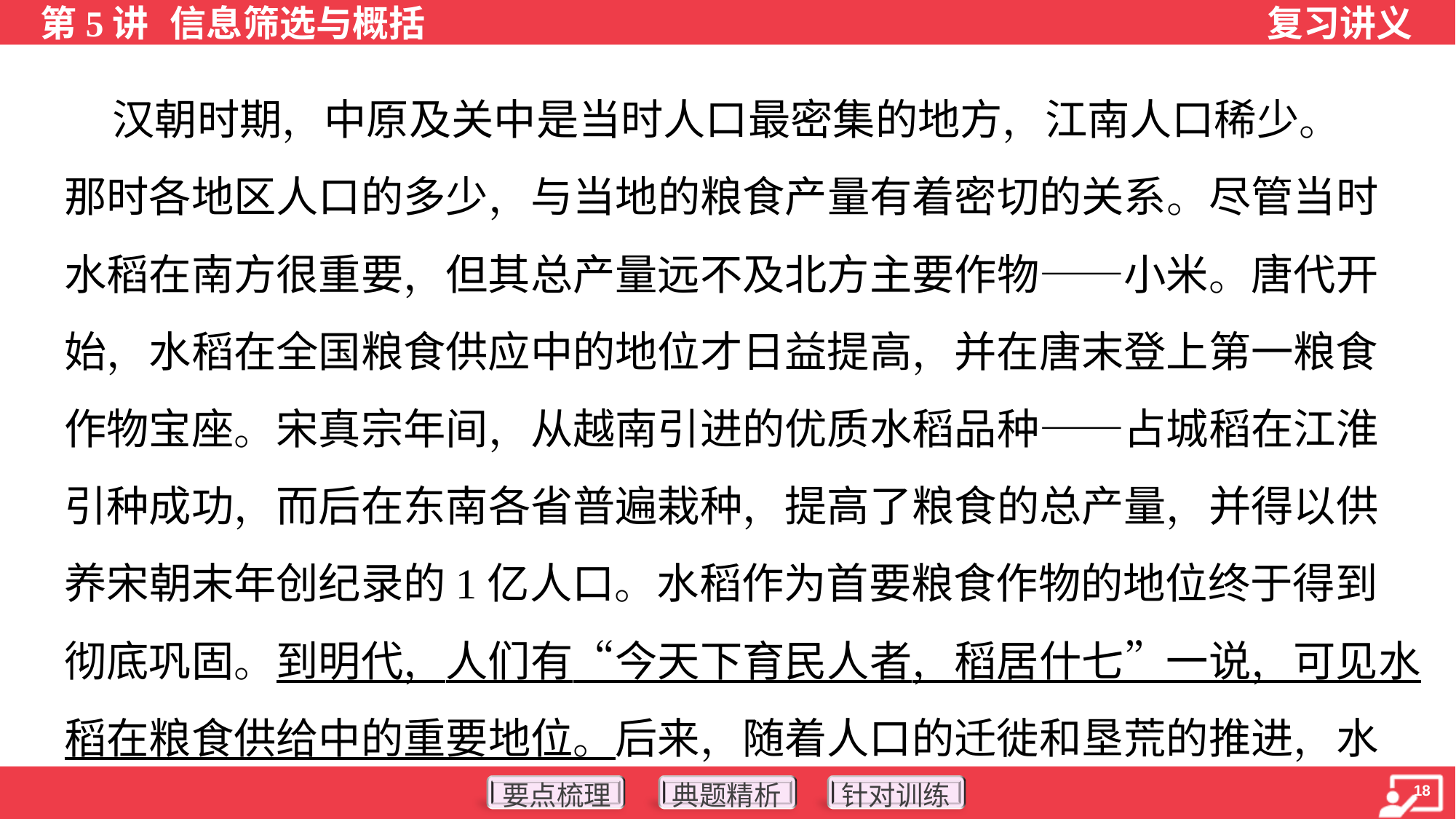

汉朝时期，中原及关中是当时人口最密集的地方，江南人口稀少。
那时各地区人口的多少，与当地的粮食产量有着密切的关系。尽管当时
水稻在南方很重要，但其总产量远不及北方主要作物——小米。唐代开
始，水稻在全国粮食供应中的地位才日益提高，并在唐末登上第一粮食
作物宝座。宋真宗年间，从越南引进的优质水稻品种——占城稻在江淮
引种成功，而后在东南各省普遍栽种，提高了粮食的总产量，并得以供
养宋朝末年创纪录的1亿人口。水稻作为首要粮食作物的地位终于得到
彻底巩固。到明代，人们有“今天下育民人者，稻居什七”一说，可见水
稻在粮食供给中的重要地位。后来，随着人口的迁徙和垦荒的推进，水